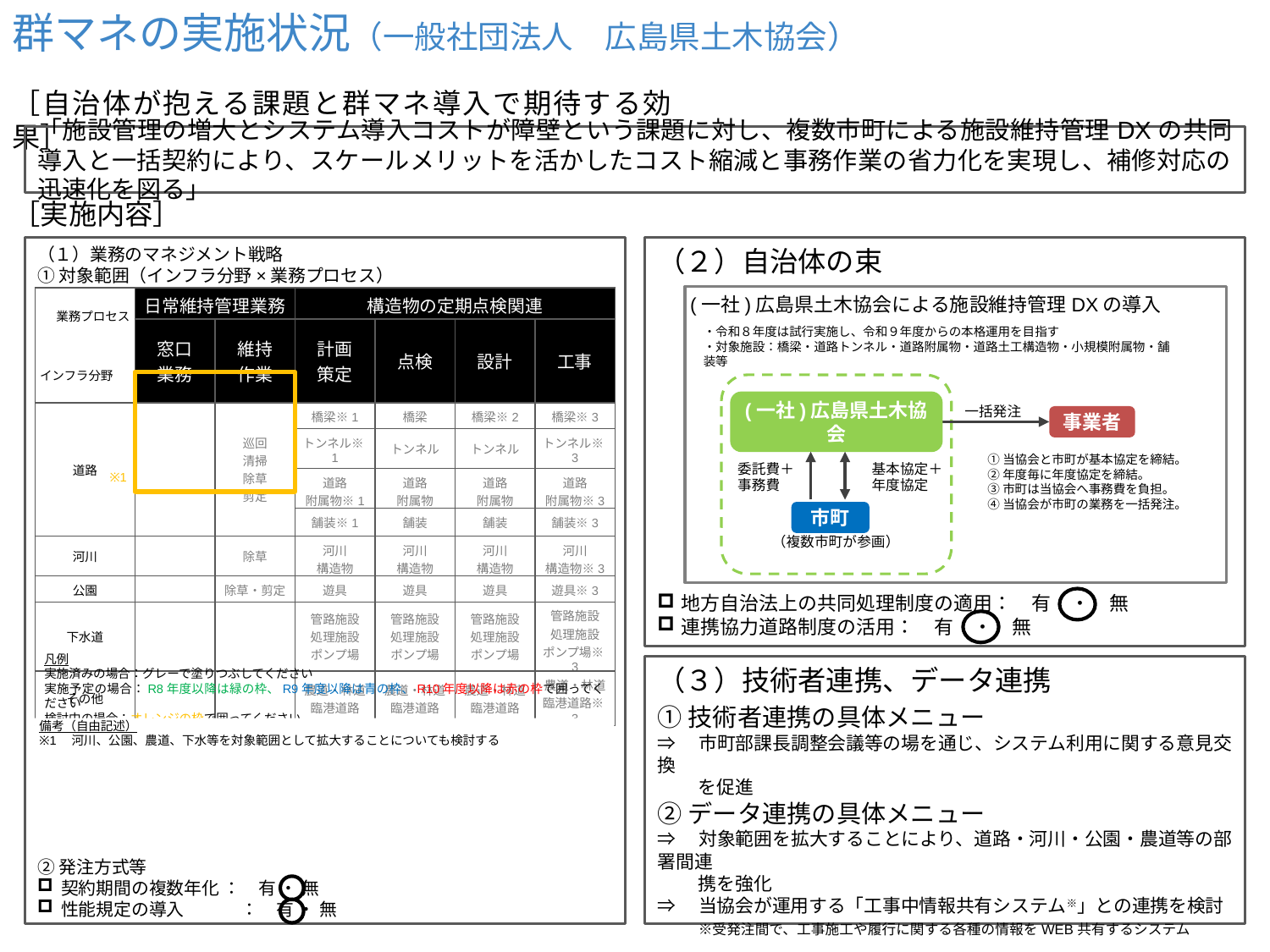

群マネの実施状況（一般社団法人　広島県土木協会）
［自治体が抱える課題と群マネ導入で期待する効果］
「施設管理の増大とシステム導入コストが障壁という課題に対し、複数市町による施設維持管理DXの共同導入と一括契約により、スケールメリットを活かしたコスト縮減と事務作業の省力化を実現し、補修対応の迅速化を図る」
［実施内容］
（１）業務のマネジメント戦略
（２）自治体の束
①対象範囲（インフラ分野×業務プロセス）
(一社)広島県土木協会による施設維持管理DXの導入
| 業務プロセス インフラ分野 | 日常維持管理業務 |  | 構造物の定期点検関連 |  |  |  |
| --- | --- | --- | --- | --- | --- | --- |
|  | 窓口 業務 | 維持 作業 | 計画 策定 | 点検 | 設計 | 工事 |
| 道路 |  | 巡回 清掃 除草 剪定 | 橋梁※1 | 橋梁 | 橋梁※2 | 橋梁※3 |
|  |  |  | トンネル※1 | トンネル | トンネル | トンネル※3 |
|  |  |  | 道路 附属物※1 | 道路 附属物 | 道路 附属物 | 道路 附属物※3 |
|  |  |  | 舗装※1 | 舗装 | 舗装 | 舗装※3 |
| 河川 |  | 除草 | 河川 構造物 | 河川 構造物 | 河川 構造物 | 河川 構造物※3 |
| 公園 |  | 除草・剪定 | 遊具 | 遊具 | 遊具 | 遊具※3 |
| 下水道 |  |  | 管路施設 処理施設 ポンプ場 | 管路施設 処理施設 ポンプ場 | 管路施設 処理施設 ポンプ場 | 管路施設 処理施設 ポンプ場※3 |
| その他 |  |  | 農道・林道 臨港道路 | 農道・林道 臨港道路 | 農道・林道 臨港道路 | 農道・林道 臨港道路※3 |
・令和８年度は試行実施し、令和９年度からの本格運用を目指す
・対象施設：橋梁・道路トンネル・道路附属物・道路土工構造物・小規模附属物・舗装等

一括発注
(一社)広島県土木協会
事業者
①当協会と市町が基本協定を締結。
②年度毎に年度協定を締結。
③市町は当協会へ事務費を負担。
④当協会が市町の業務を一括発注。
委託費＋
事務費
基本協定＋
年度協定
※1
市町
（複数市町が参画）
地方自治法上の共同処理制度の適用：　有　・　無
連携協力道路制度の活用：　有　・　無

凡例
実施済みの場合：グレーで塗りつぶしてください
実施予定の場合：R8年度以降は緑の枠、R9年度以降は青の枠、R10年度以降は赤の枠で囲ってください
検討中の場合：オレンジの枠で囲ってください
（３）技術者連携、データ連携
①技術者連携の具体メニュー
⇒　市町部課長調整会議等の場を通じ、システム利用に関する意見交換
　　 を促進
②データ連携の具体メニュー
⇒　対象範囲を拡大することにより、道路・河川・公園・農道等の部署間連
　　 携を強化
⇒　当協会が運用する「工事中情報共有システム※」との連携を検討
　　 ※受発注間で、工事施工や履行に関する各種の情報をWEB共有するシステム
備考（自由記述）
※1　河川、公園、農道、下水等を対象範囲として拡大することについても検討する
②発注方式等
契約期間の複数年化 ：　有 ・ 無
性能規定の導入　　　 ：　有 ・ 無